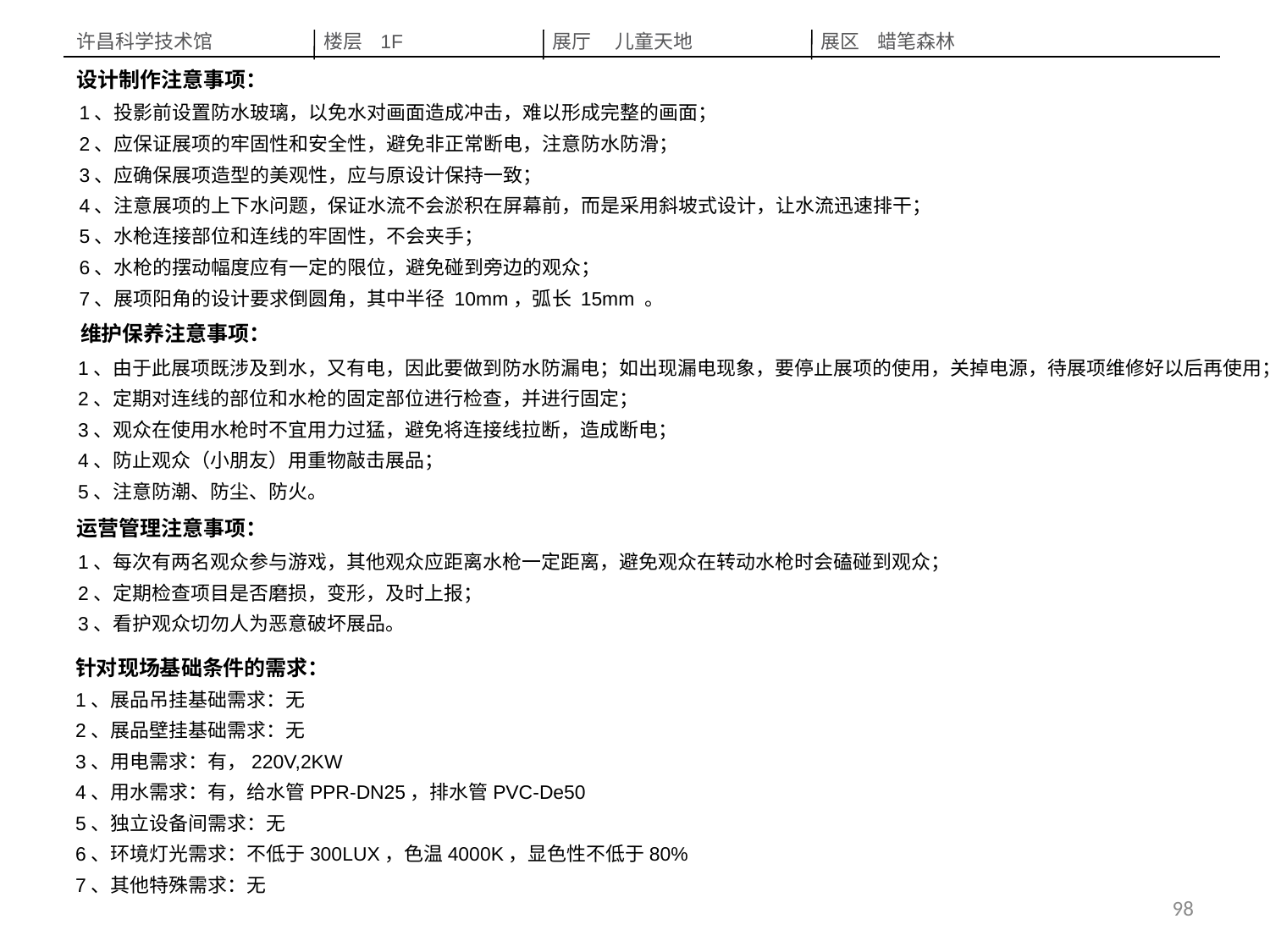

许昌科学技术馆
楼层   1F
展厅  儿童天地
展区    蜡笔森林

设计制作注意事项：
1、投影前设置防水玻璃，以免水对画面造成冲击，难以形成完整的画面；
2、应保证展项的牢固性和安全性，避免非正常断电，注意防水防滑；
3、应确保展项造型的美观性，应与原设计保持一致；
4、注意展项的上下水问题，保证水流不会淤积在屏幕前，而是采用斜坡式设计，让水流迅速排干；
5、水枪连接部位和连线的牢固性，不会夹手；
6、水枪的摆动幅度应有一定的限位，避免碰到旁边的观众；
7、展项阳角的设计要求倒圆角，其中半径 10mm，弧长 15mm 。

维护保养注意事项：
1、由于此展项既涉及到水，又有电，因此要做到防水防漏电；如出现漏电现象，要停止展项的使用，关掉电源，待展项维修好以后再使用；
2、定期对连线的部位和水枪的固定部位进行检查，并进行固定；
3、观众在使用水枪时不宜用力过猛，避免将连接线拉断，造成断电；
4、防止观众（小朋友）用重物敲击展品；
5、注意防潮、防尘、防火。

运营管理注意事项：
1、每次有两名观众参与游戏，其他观众应距离水枪一定距离，避免观众在转动水枪时会磕碰到观众；
2、定期检查项目是否磨损，变形，及时上报；
3、看护观众切勿人为恶意破坏展品。

针对现场基础条件的需求：
1、展品吊挂基础需求：无
2、展品壁挂基础需求：无
3、用电需求：有，220V,2KW
4、用水需求：有，给水管PPR-DN25，排水管PVC-De50
5、独立设备间需求：无
6、环境灯光需求：不低于300LUX，色温4000K，显色性不低于80%
7、其他特殊需求：无
98